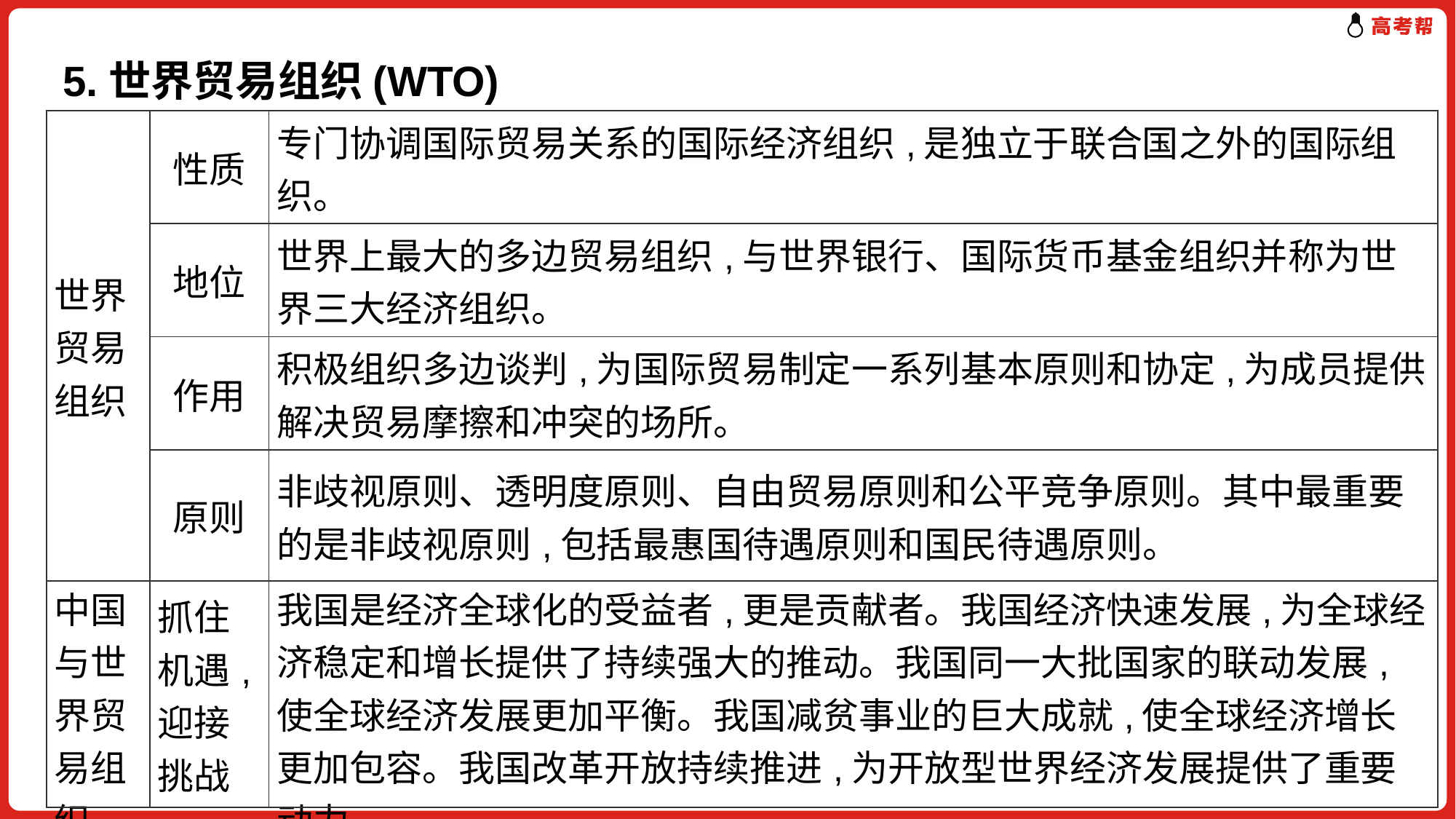

5.世界贸易组织(WTO)
| 世界贸易组织 | 性质 | 专门协调国际贸易关系的国际经济组织,是独立于联合国之外的国际组织。 |
| --- | --- | --- |
|  | 地位 | 世界上最大的多边贸易组织,与世界银行、国际货币基金组织并称为世界三大经济组织。 |
|  | 作用 | 积极组织多边谈判,为国际贸易制定一系列基本原则和协定,为成员提供解决贸易摩擦和冲突的场所。 |
|  | 原则 | 非歧视原则、透明度原则、自由贸易原则和公平竞争原则。其中最重要的是非歧视原则,包括最惠国待遇原则和国民待遇原则。 |
| 中国与世界贸易组织 | 抓住机遇,迎接挑战 | 我国是经济全球化的受益者,更是贡献者。我国经济快速发展,为全球经济稳定和增长提供了持续强大的推动。我国同一大批国家的联动发展,使全球经济发展更加平衡。我国减贫事业的巨大成就,使全球经济增长更加包容。我国改革开放持续推进,为开放型世界经济发展提供了重要动力。 |